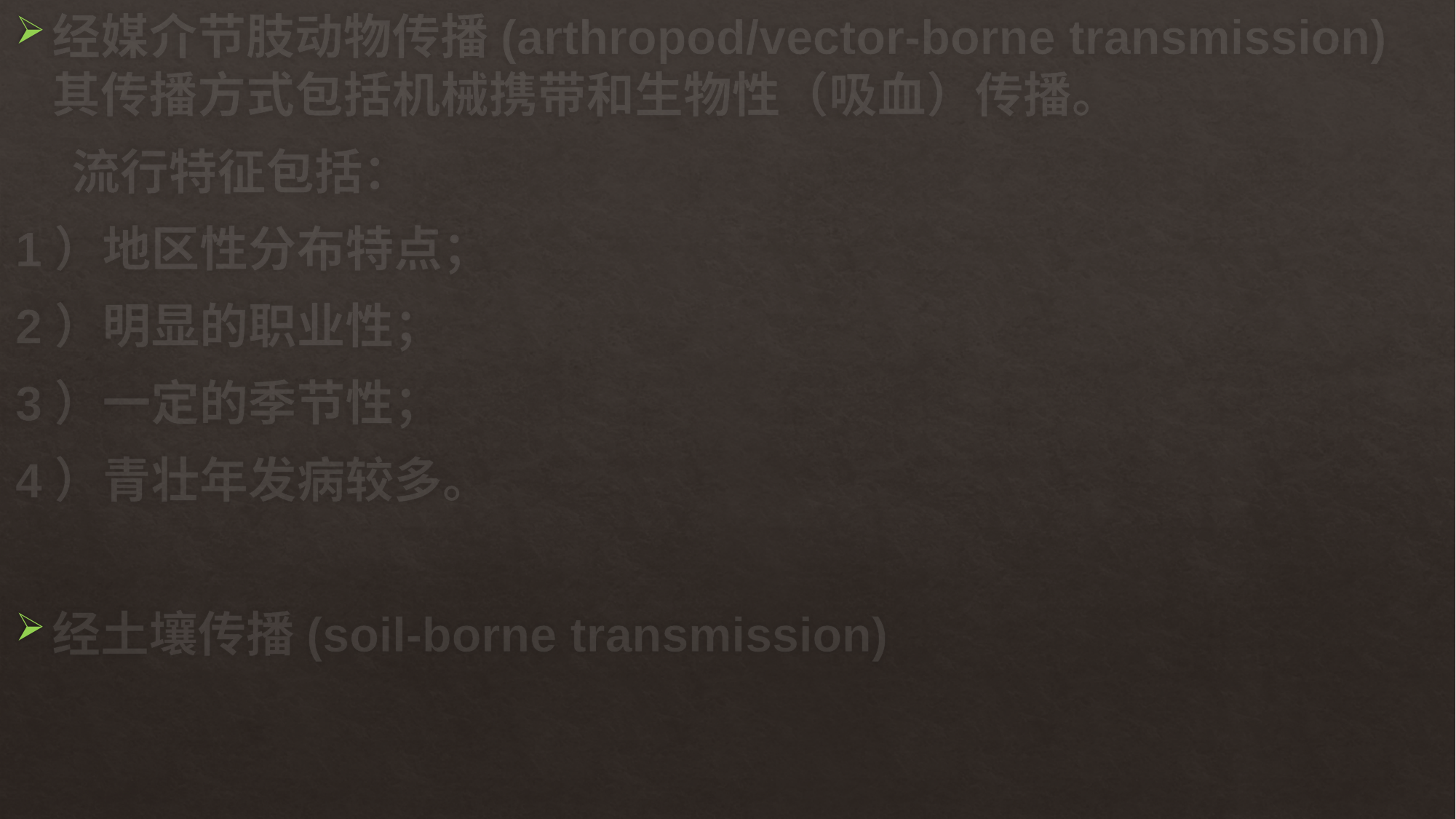

经媒介节肢动物传播(arthropod/vector-borne transmission)  其传播方式包括机械携带和生物性（吸血）传播。
    流行特征包括：
1）地区性分布特点；
2）明显的职业性；
3）一定的季节性；
4）青壮年发病较多。

经土壤传播(soil-borne transmission)